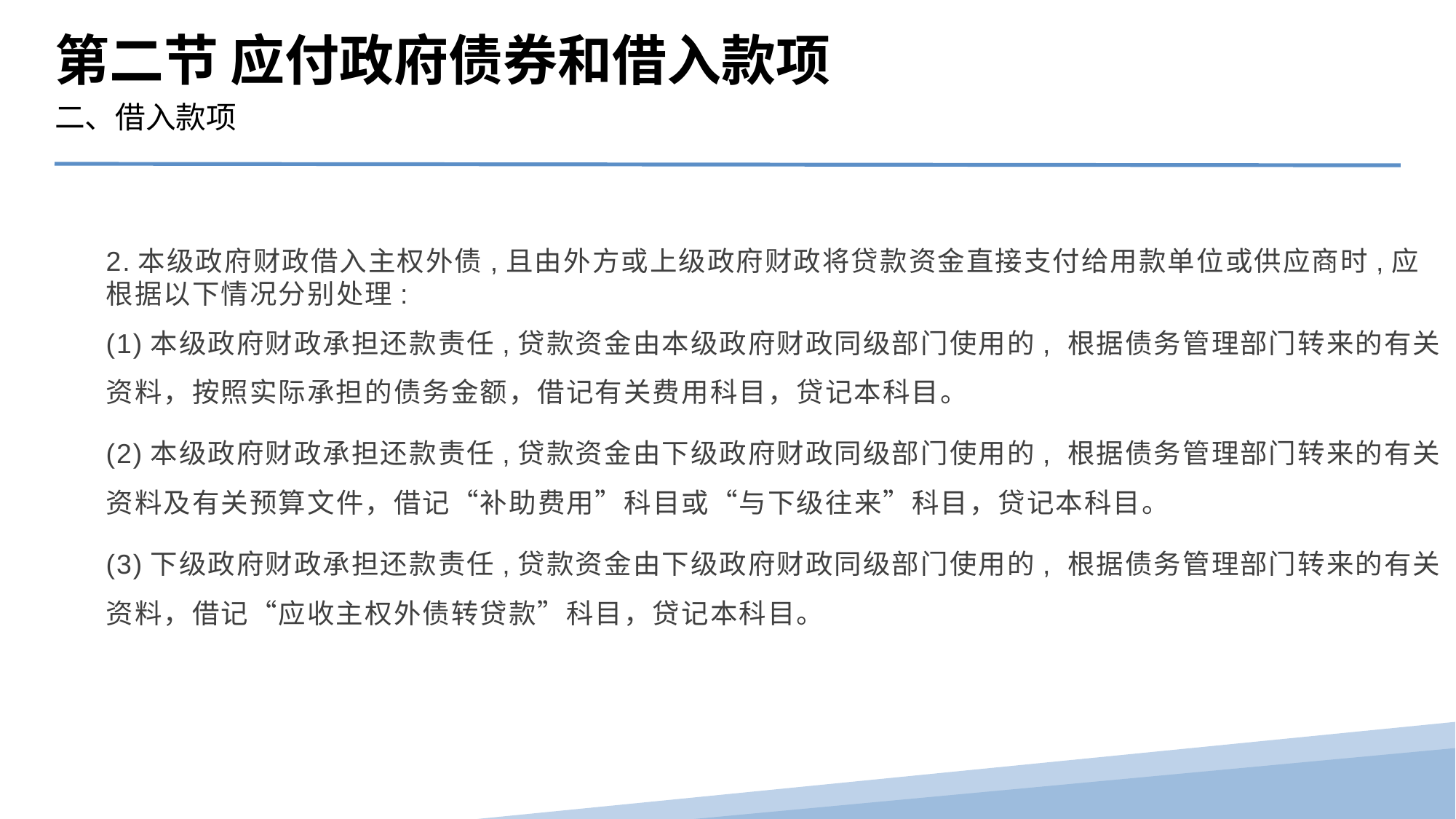

第二节 应付政府债券和借入款项
二、借入款项
2.本级政府财政借入主权外债,且由外方或上级政府财政将贷款资金直接支付给用款单位或供应商时,应根据以下情况分别处理:
(1)本级政府财政承担还款责任,贷款资金由本级政府财政同级部门使用的, 根据债务管理部门转来的有关资料，按照实际承担的债务金额，借记有关费用科目，贷记本科目。
(2)本级政府财政承担还款责任,贷款资金由下级政府财政同级部门使用的, 根据债务管理部门转来的有关资料及有关预算文件，借记“补助费用”科目或“与下级往来”科目，贷记本科目。
(3)下级政府财政承担还款责任,贷款资金由下级政府财政同级部门使用的, 根据债务管理部门转来的有关资料，借记“应收主权外债转贷款”科目，贷记本科目。